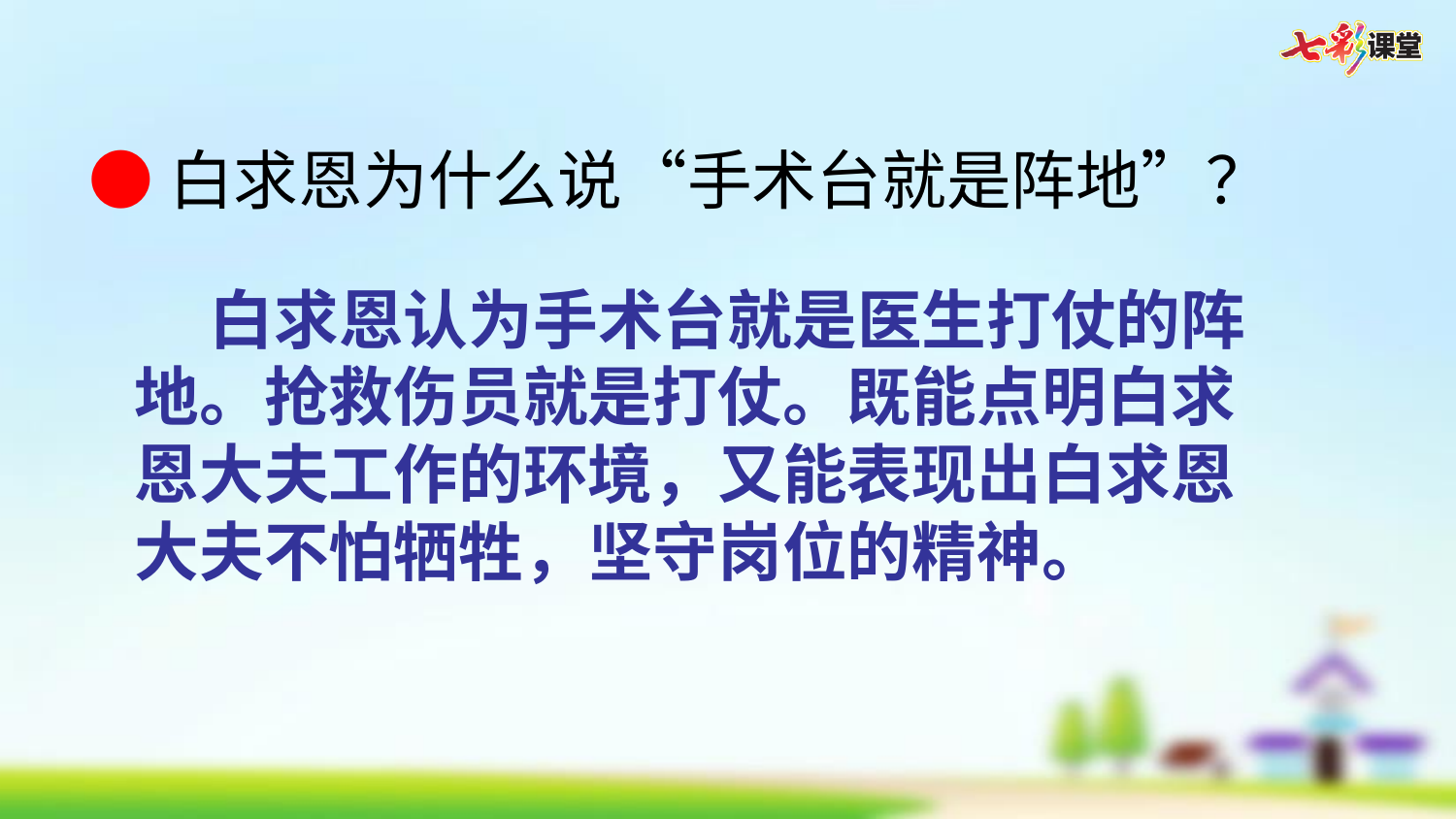

●白求恩为什么说“手术台就是阵地”？
    白求恩认为手术台就是医生打仗的阵地。抢救伤员就是打仗。既能点明白求恩大夫工作的环境，又能表现出白求恩大夫不怕牺牲，坚守岗位的精神。